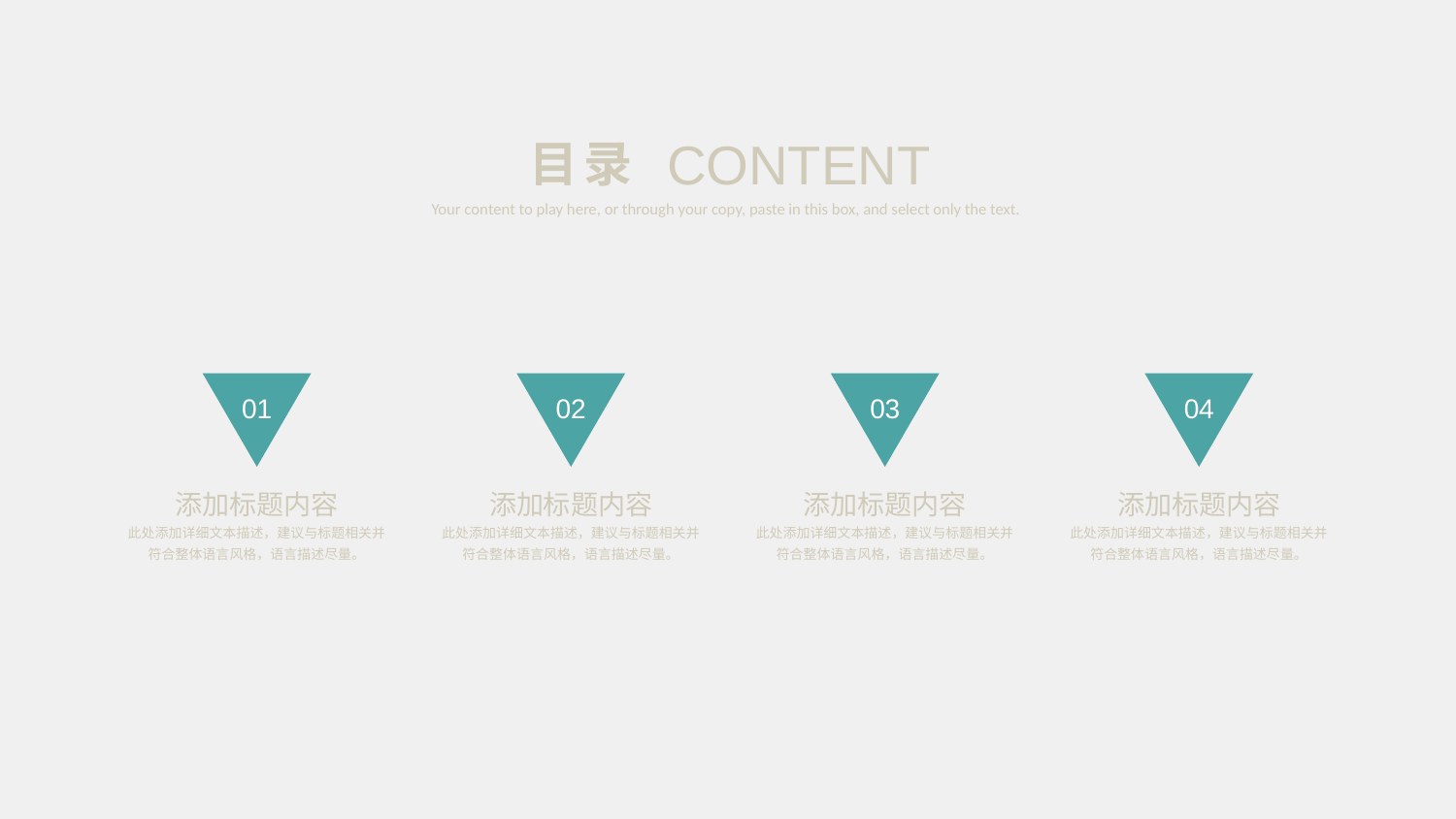

CONTENT
目录
Your content to play here, or through your copy, paste in this box, and select only the text.

01

02

03

04
添加标题内容
添加标题内容
添加标题内容
添加标题内容
此处添加详细文本描述，建议与标题相关并符合整体语言风格，语言描述尽量。
此处添加详细文本描述，建议与标题相关并符合整体语言风格，语言描述尽量。
此处添加详细文本描述，建议与标题相关并符合整体语言风格，语言描述尽量。
此处添加详细文本描述，建议与标题相关并符合整体语言风格，语言描述尽量。